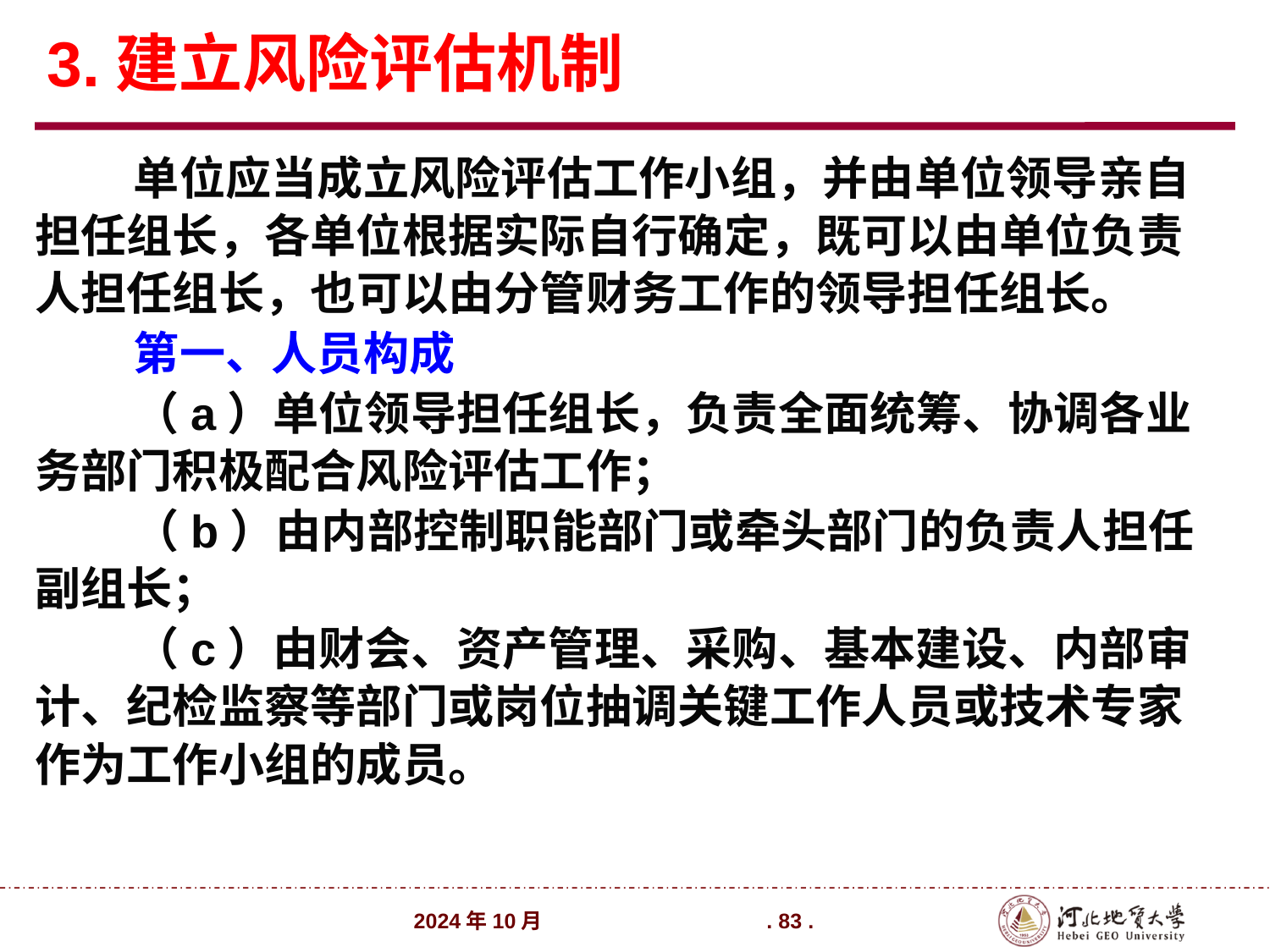

# 3.建立风险评估机制
单位应当成立风险评估工作小组，并由单位领导亲自担任组长，各单位根据实际自行确定，既可以由单位负责人担任组长，也可以由分管财务工作的领导担任组长。
第一、人员构成
（a）单位领导担任组长，负责全面统筹、协调各业务部门积极配合风险评估工作；
（b）由内部控制职能部门或牵头部门的负责人担任副组长；
（c）由财会、资产管理、采购、基本建设、内部审计、纪检监察等部门或岗位抽调关键工作人员或技术专家作为工作小组的成员。
2024年10月                                             . 83 .